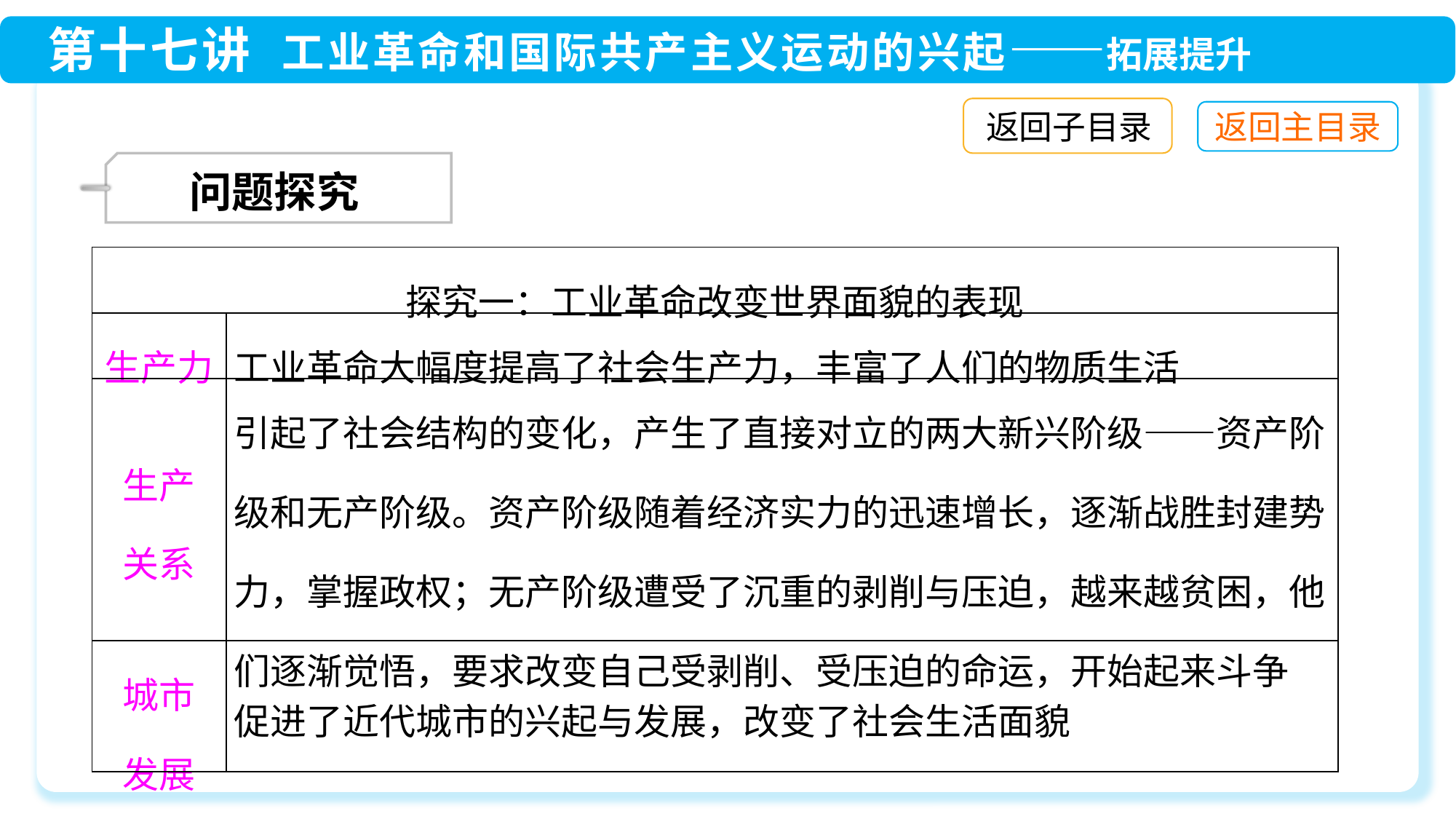

返回子目录
 问题探究

| 探究一：工业革命改变世界面貌的表现 |  |
| --- | --- |
| 生产力 | 工业革命大幅度提高了社会生产力，丰富了人们的物质生活 |
| 生产 关系 | 引起了社会结构的变化，产生了直接对立的两大新兴阶级——资产阶级和无产阶级。资产阶级随着经济实力的迅速增长，逐渐战胜封建势力，掌握政权；无产阶级遭受了沉重的剥削与压迫，越来越贫困，他们逐渐觉悟，要求改变自己受剥削、受压迫的命运，开始起来斗争 |
| 城市 发展 | 促进了近代城市的兴起与发展，改变了社会生活面貌 |